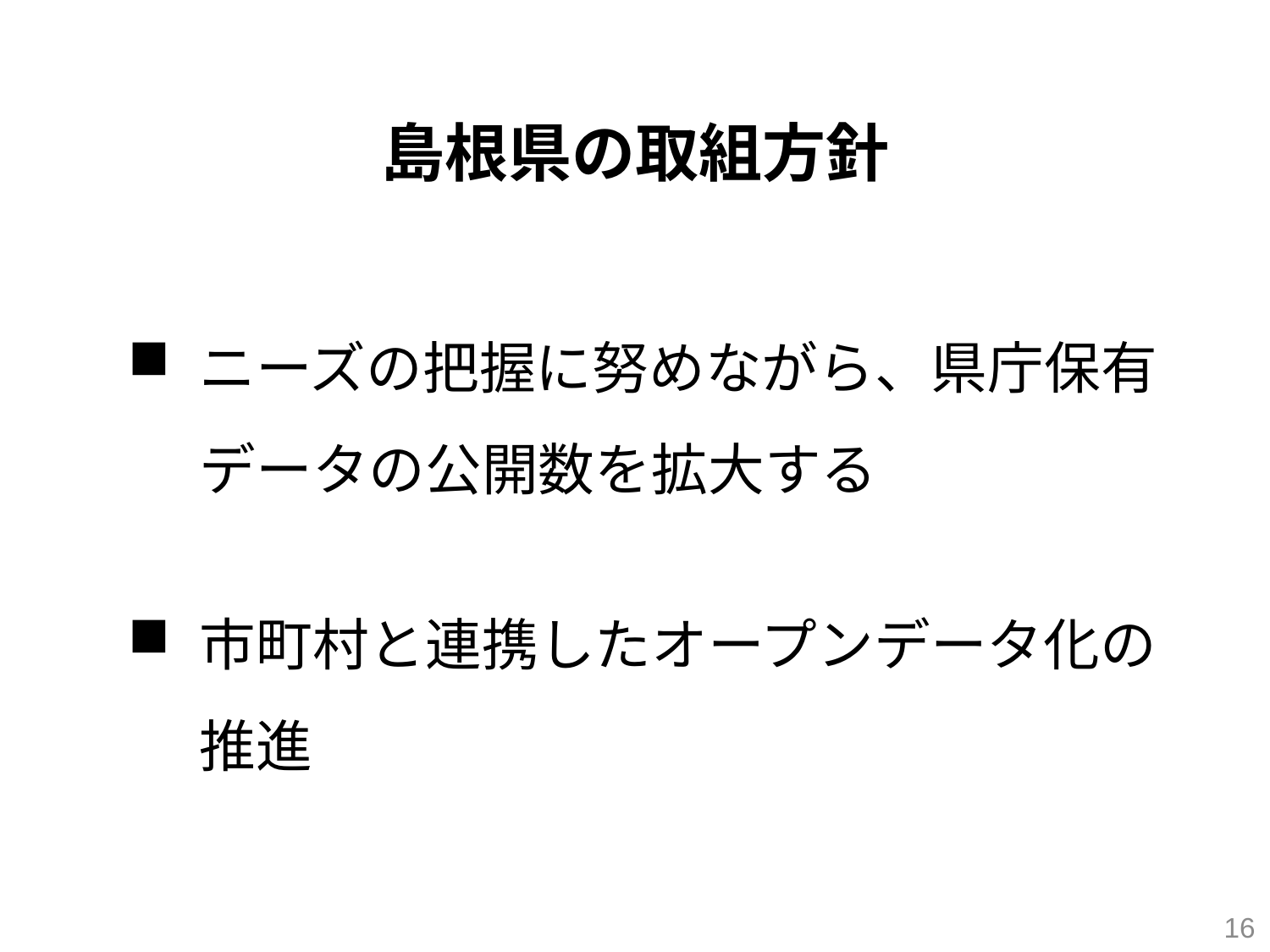

島根県の取組方針
ニーズの把握に努めながら、県庁保有データの公開数を拡大する
市町村と連携したオープンデータ化の推進
16